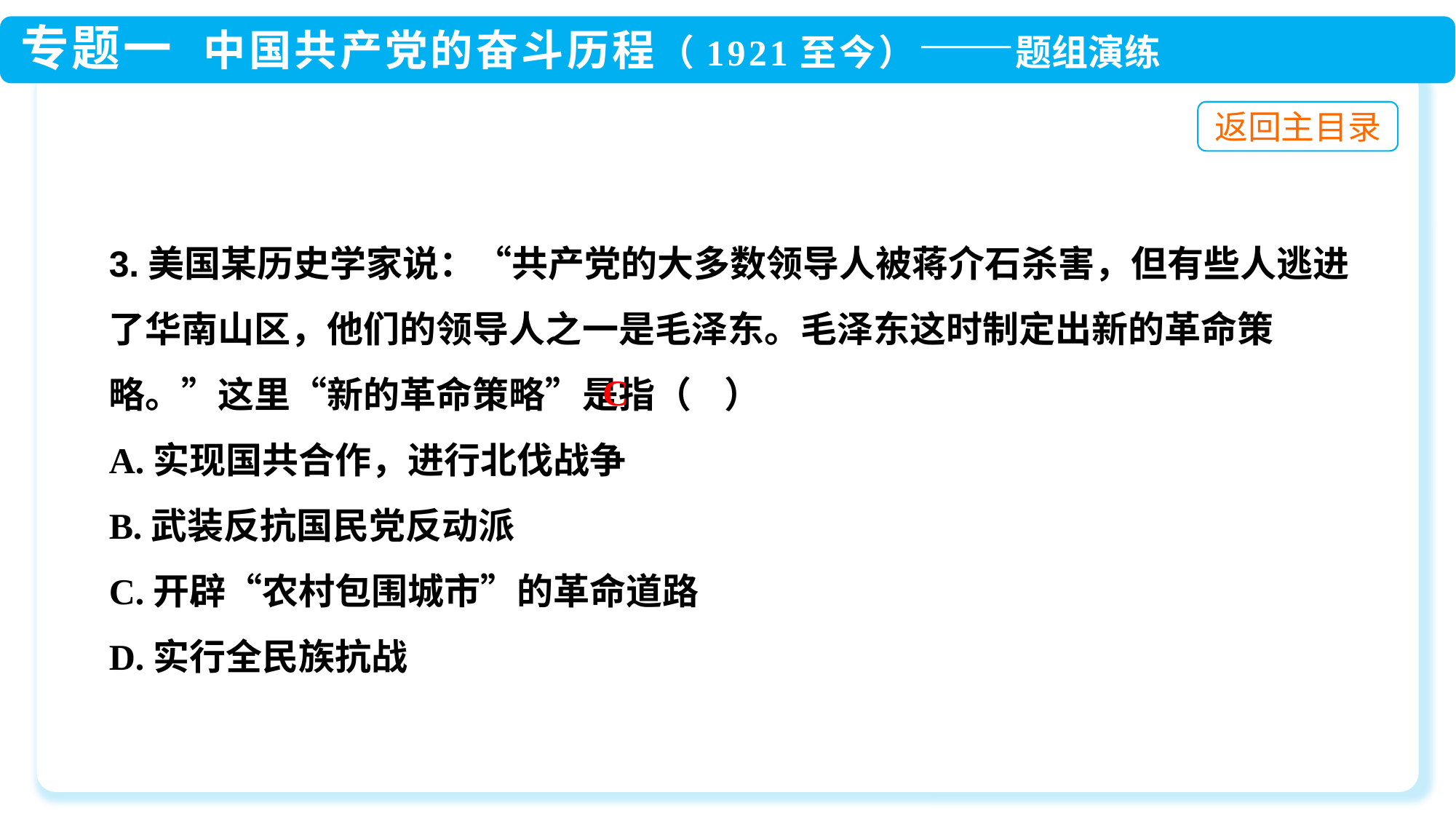

3.美国某历史学家说：“共产党的大多数领导人被蒋介石杀害，但有些人逃进了华南山区，他们的领导人之一是毛泽东。毛泽东这时制定出新的革命策略。”这里“新的革命策略”是指（    ）
A.实现国共合作，进行北伐战争
B.武装反抗国民党反动派
C.开辟“农村包围城市”的革命道路
D.实行全民族抗战
C